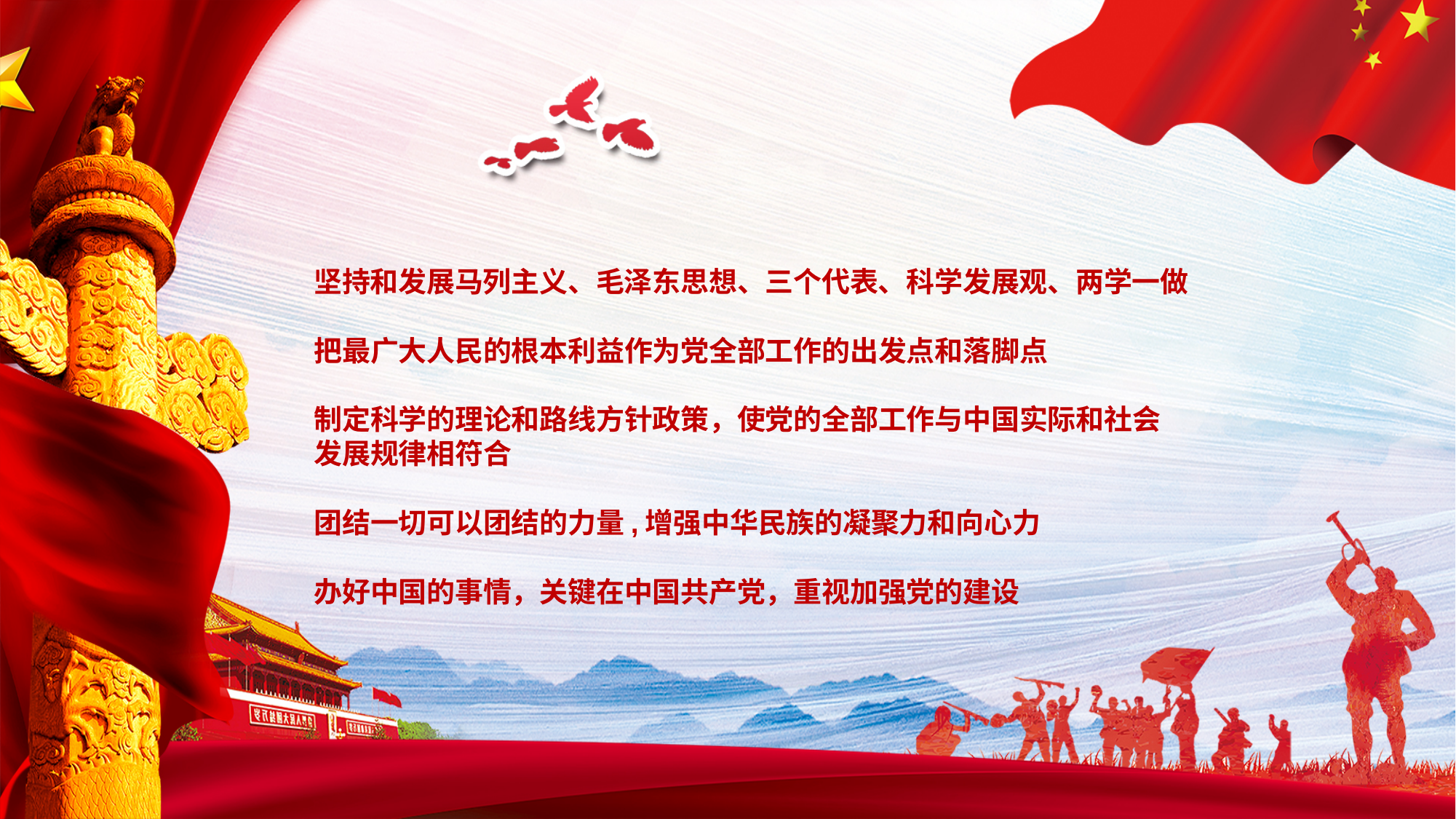

坚持和发展马列主义、毛泽东思想、三个代表、科学发展观、两学一做
把最广大人民的根本利益作为党全部工作的出发点和落脚点
制定科学的理论和路线方针政策，使党的全部工作与中国实际和社会发展规律相符合
团结一切可以团结的力量,增强中华民族的凝聚力和向心力
办好中国的事情，关键在中国共产党，重视加强党的建设